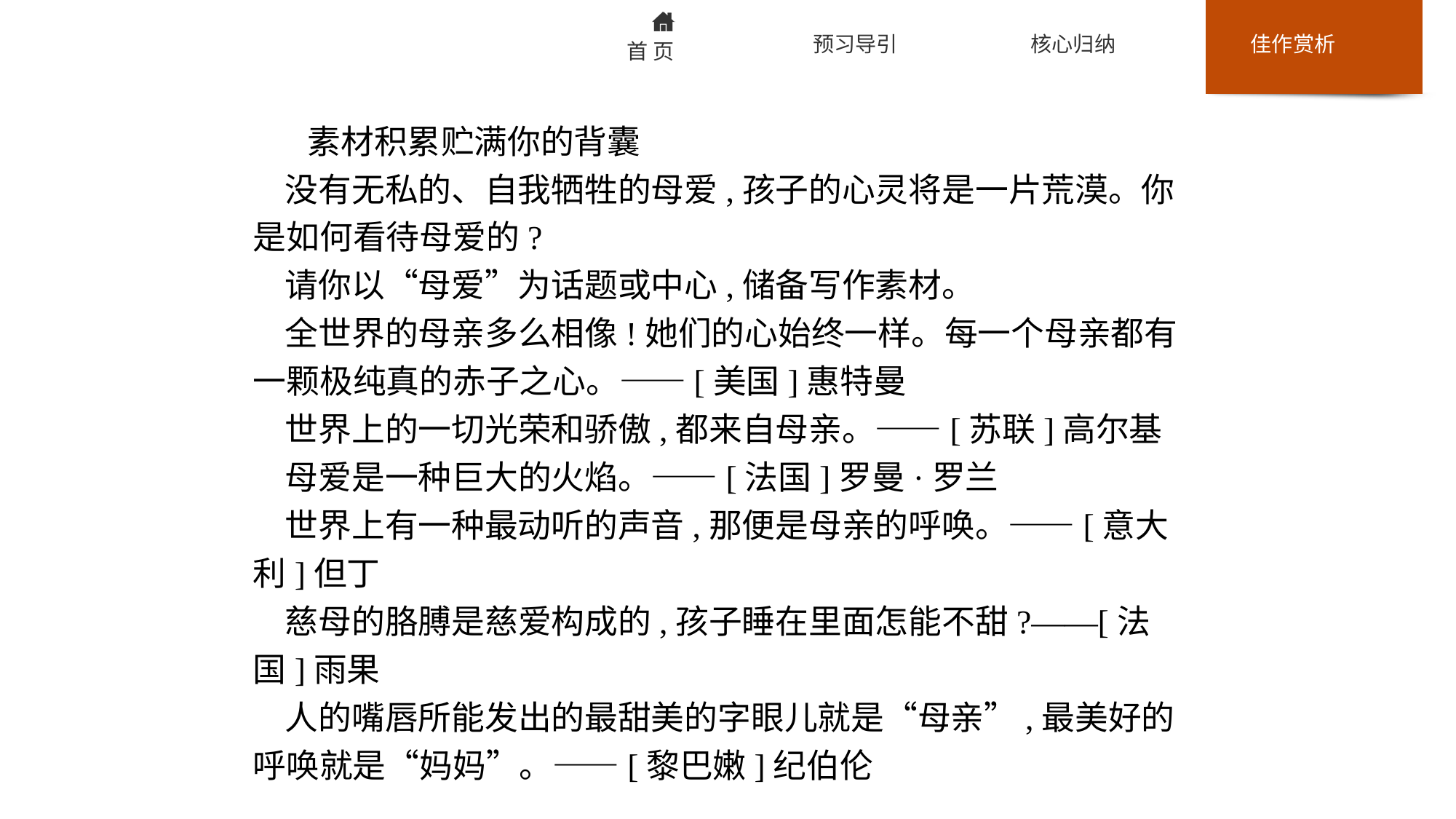

素材积累贮满你的背囊
没有无私的、自我牺牲的母爱,孩子的心灵将是一片荒漠。你是如何看待母爱的?
请你以“母爱”为话题或中心,储备写作素材。
全世界的母亲多么相像!她们的心始终一样。每一个母亲都有一颗极纯真的赤子之心。——[美国]惠特曼
世界上的一切光荣和骄傲,都来自母亲。——[苏联]高尔基
母爱是一种巨大的火焰。——[法国]罗曼·罗兰
世界上有一种最动听的声音,那便是母亲的呼唤。——[意大利]但丁
慈母的胳膊是慈爱构成的,孩子睡在里面怎能不甜?——[法国]雨果
人的嘴唇所能发出的最甜美的字眼儿就是“母亲”,最美好的呼唤就是“妈妈”。——[黎巴嫩]纪伯伦